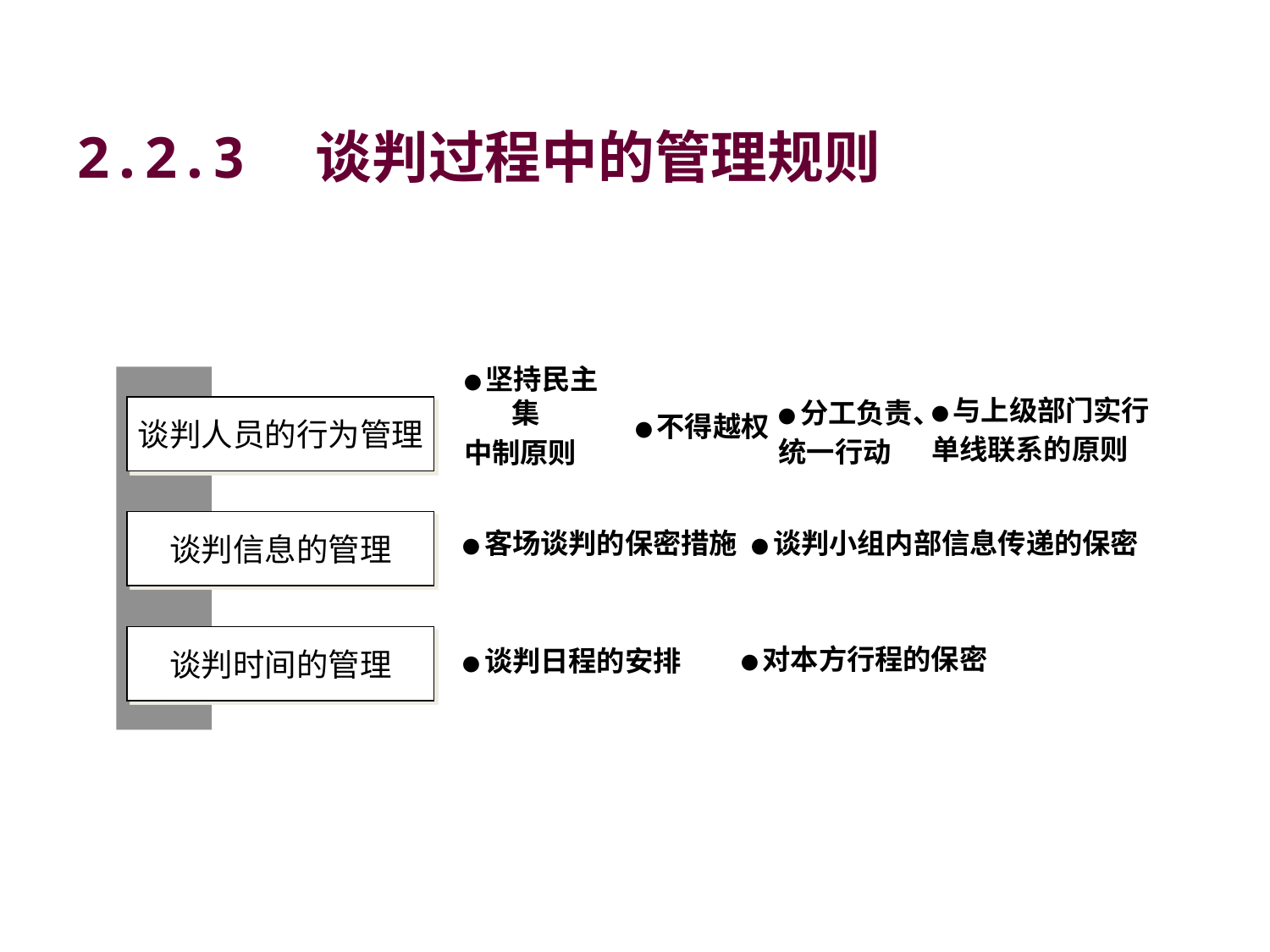

# 2.2.3　谈判过程中的管理规则

●与上级部门实行
单线联系的原则
●分工负责、
统一行动
●坚持民主集
中制原则
谈判人员的行为管理

●不得越权
谈判信息的管理

●客场谈判的保密措施
●谈判小组内部信息传递的保密
谈判时间的管理

●对本方行程的保密
●谈判日程的安排